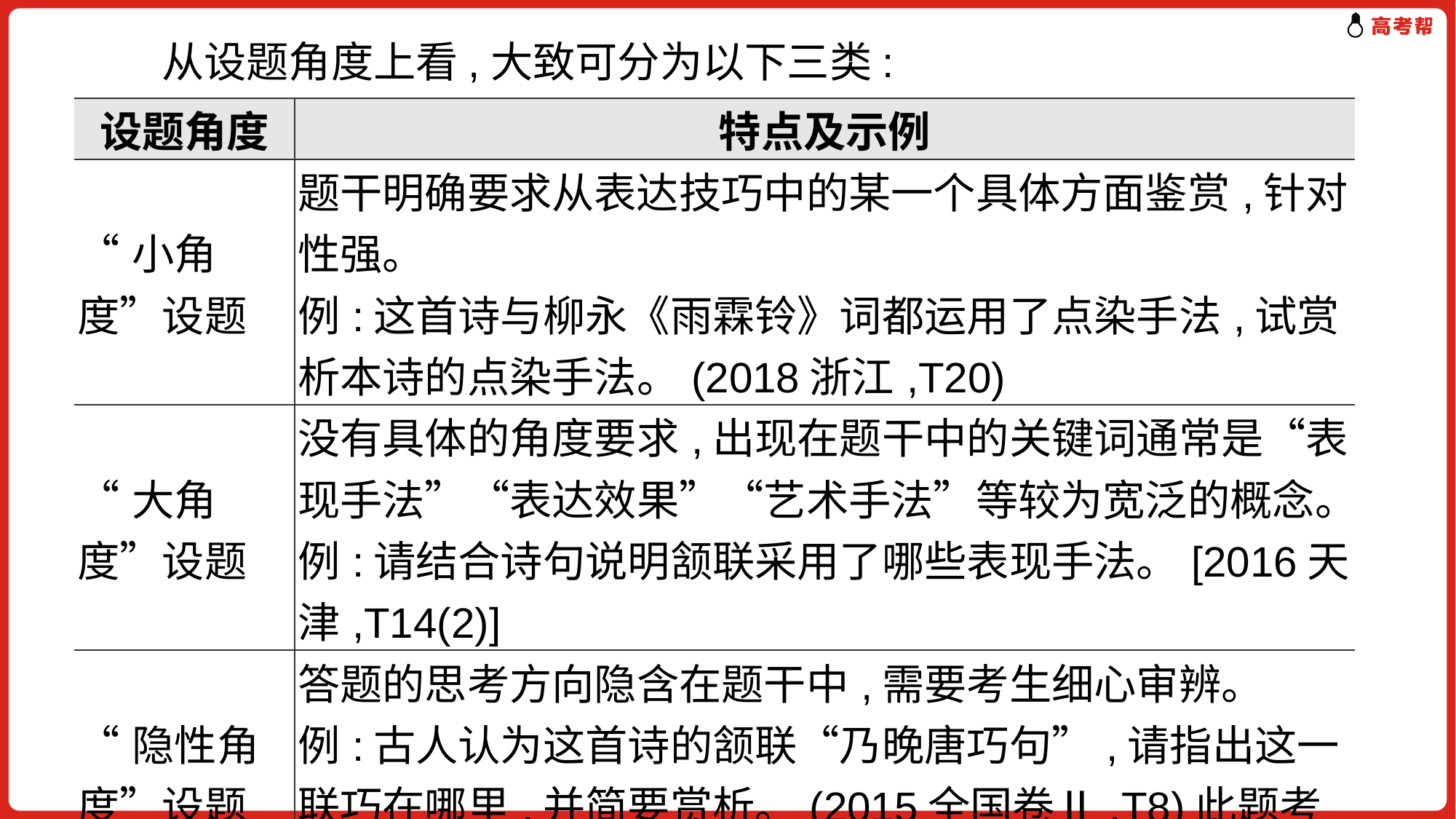

# 从设题角度上看,大致可分为以下三类:
| 设题角度 | 特点及示例 |
| --- | --- |
| “小角度”设题 | 题干明确要求从表达技巧中的某一个具体方面鉴赏,针对性强。 例:这首诗与柳永《雨霖铃》词都运用了点染手法,试赏析本诗的点染手法。(2018浙江,T20) |
| “大角度”设题 | 没有具体的角度要求,出现在题干中的关键词通常是“表现手法”“表达效果”“艺术手法”等较为宽泛的概念。 例:请结合诗句说明颔联采用了哪些表现手法。[2016天津,T14(2)] |
| “隐性角度”设题 | 答题的思考方向隐含在题干中,需要考生细心审辨。 例:古人认为这首诗的颔联“乃晚唐巧句”,请指出这一联巧在哪里,并简要赏析。(2015全国卷Ⅱ,T8)此题考查的是颔联的构思之妙。 |